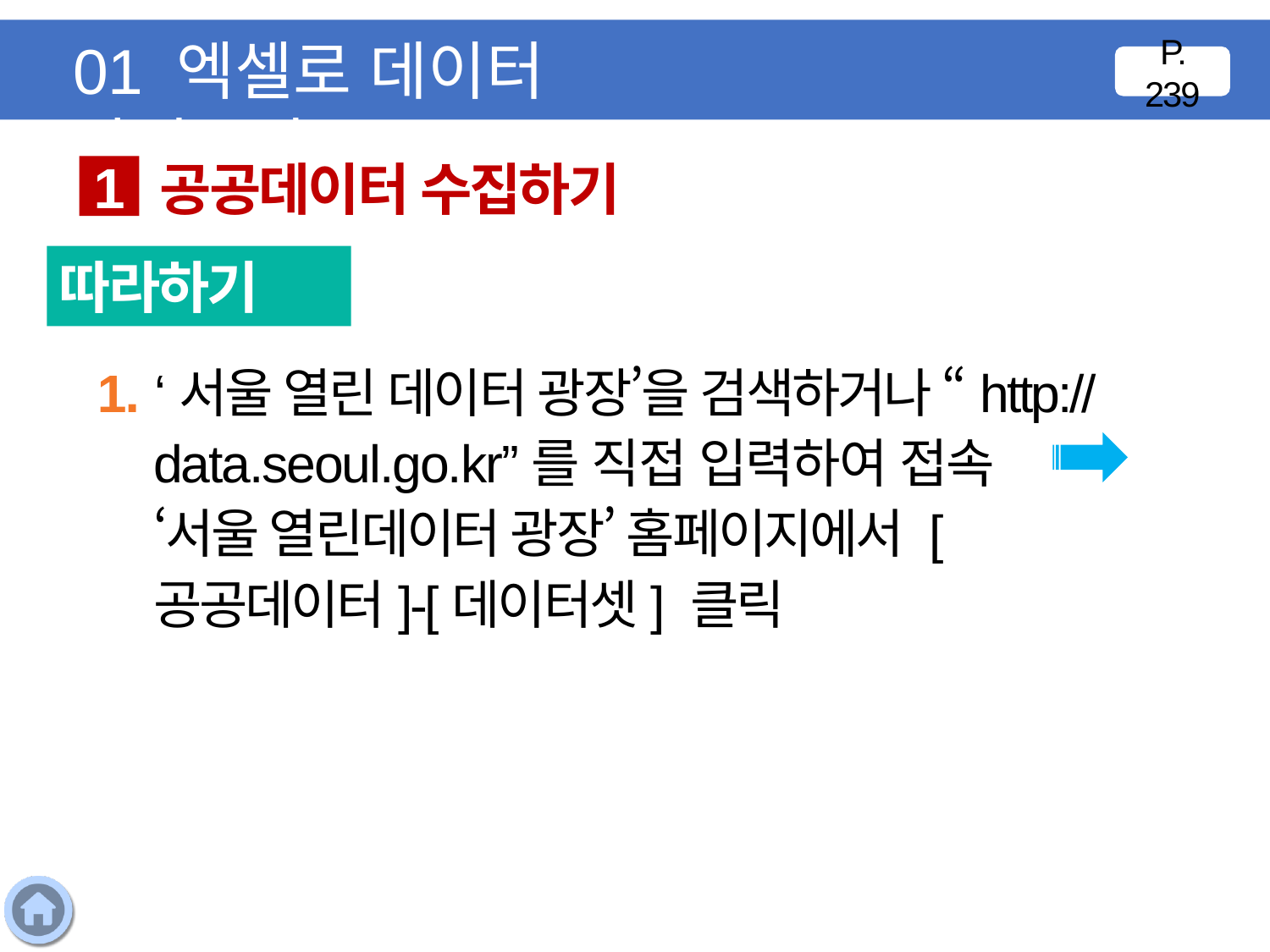

01 엑셀로 데이터 가져오기
P. 239
공공데이터 수집하기
1
따라하기
1. ‘서울 열린 데이터 광장’을 검색하거나 “http://
data.seoul.go.kr”를 직접 입력하여 접속
‘서울 열린데이터 광장’ 홈페이지에서 [공공데이터]-[데이터셋] 클릭